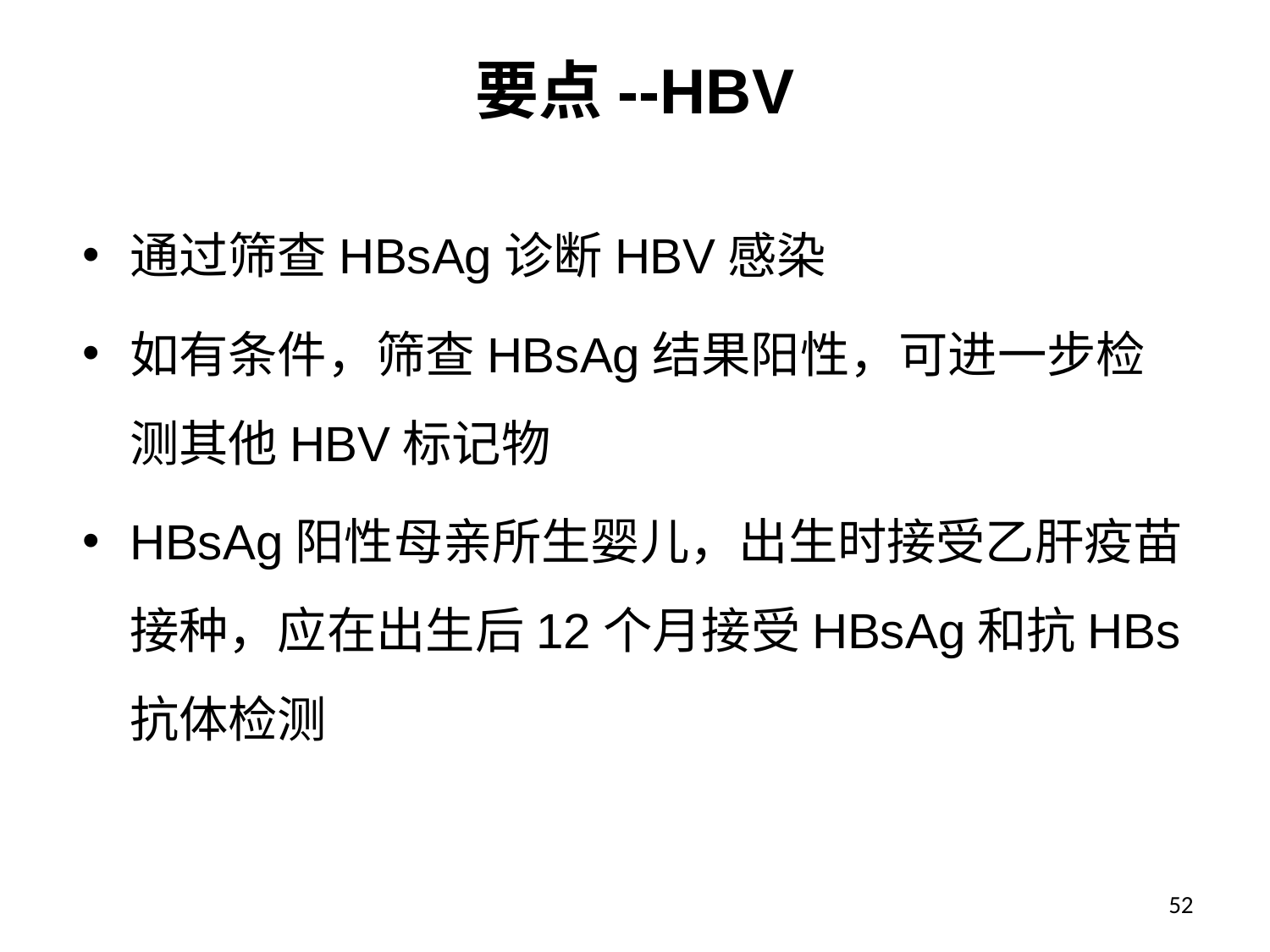

# 要点--HBV
通过筛查HBsAg诊断HBV感染
如有条件，筛查HBsAg结果阳性，可进一步检测其他HBV标记物
HBsAg阳性母亲所生婴儿，出生时接受乙肝疫苗接种，应在出生后12个月接受HBsAg和抗HBs抗体检测
52